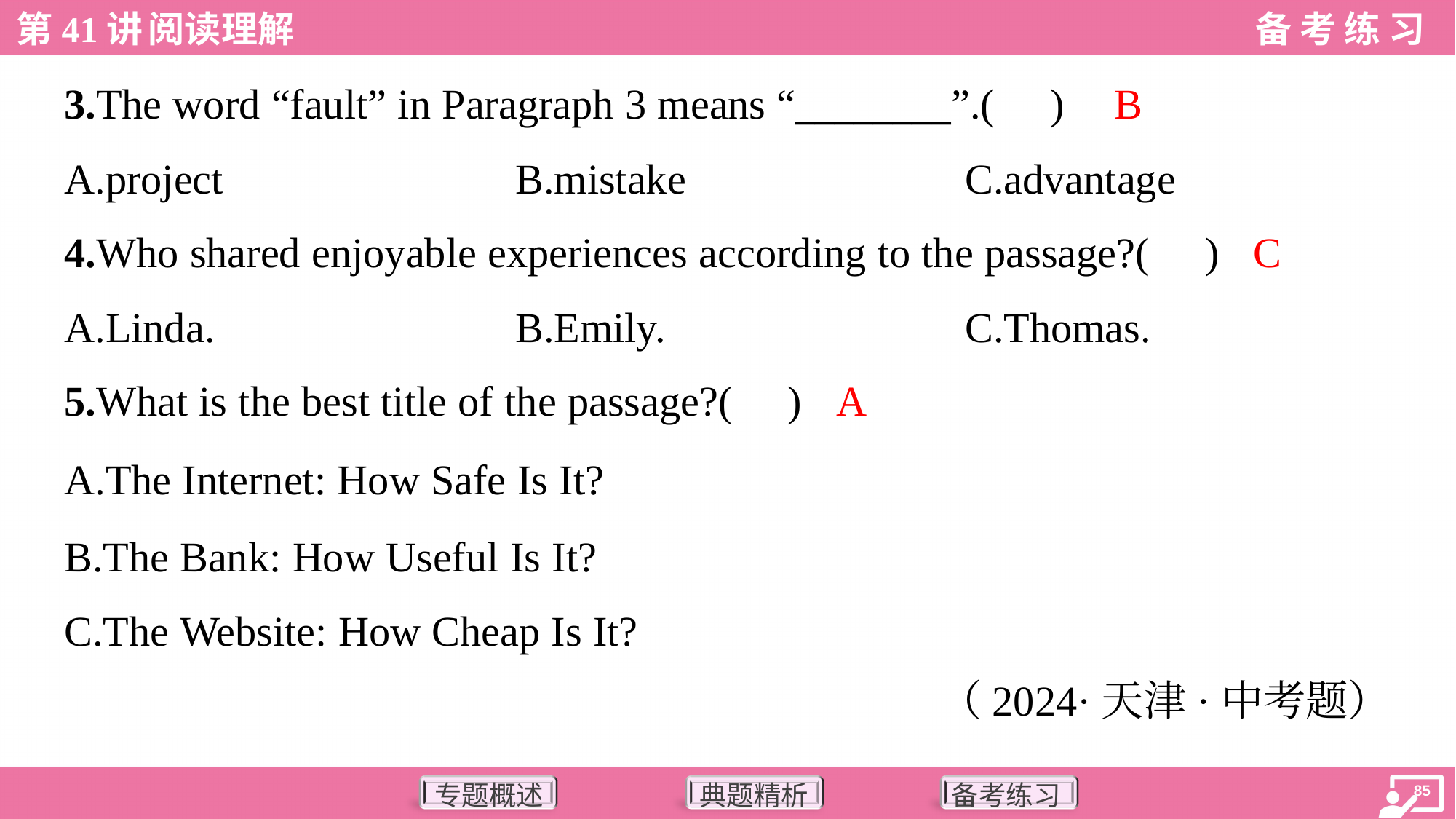

B
3.The word “fault” in Paragraph 3 means “________”.(     )
A.project	B.mistake	C.advantage
C
4.Who shared enjoyable experiences according to the passage?(     )
A.Linda.	B.Emily.	C.Thomas.
A
5.What is the best title of the passage?(     )
A.The Internet: How Safe Is It?
B.The Bank: How Useful Is It?
C.The Website: How Cheap Is It?
（2024·天津·中考题）